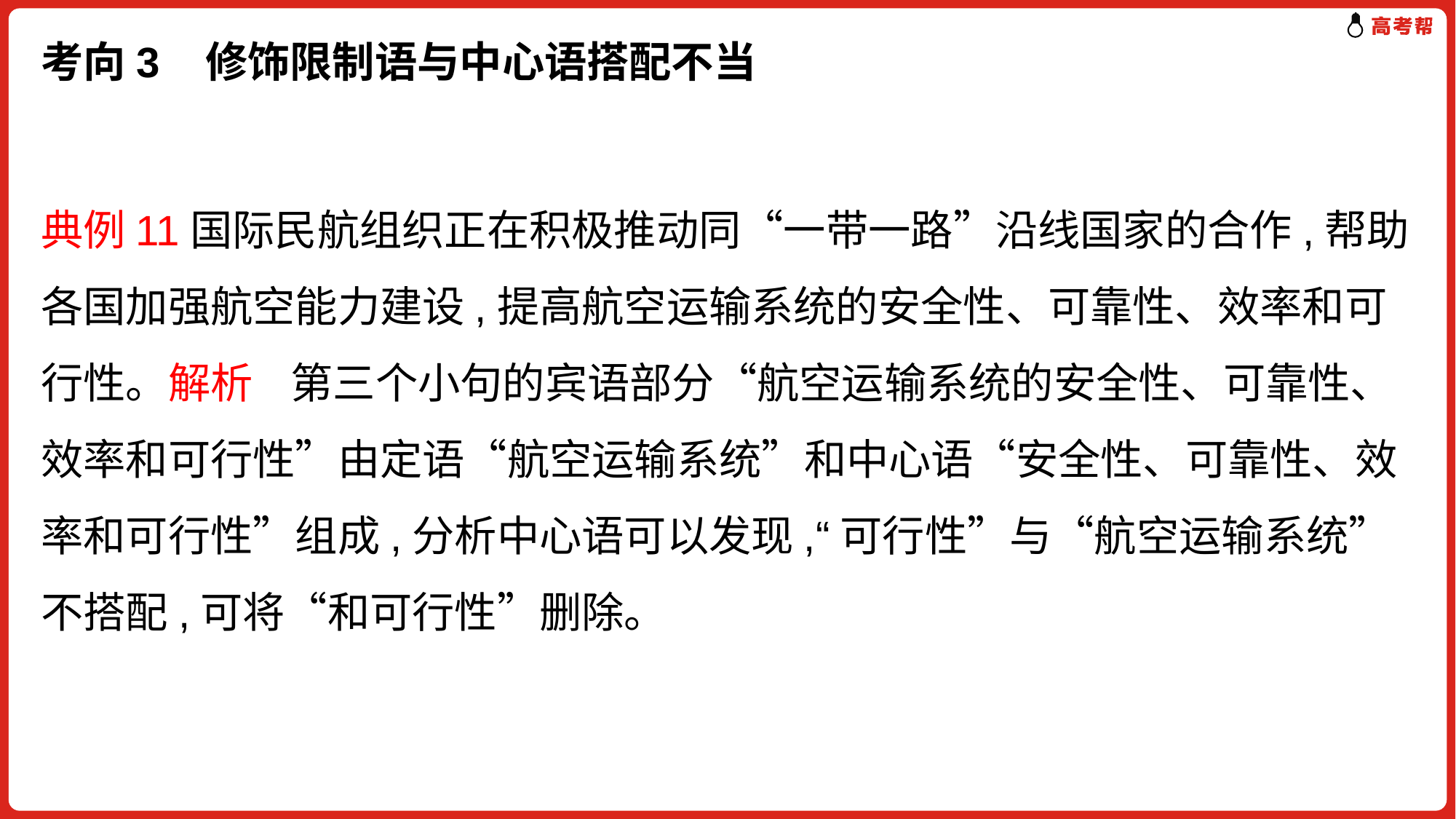

# 考向3   修饰限制语与中心语搭配不当
典例11国际民航组织正在积极推动同“一带一路”沿线国家的合作,帮助各国加强航空能力建设,提高航空运输系统的安全性、可靠性、效率和可行性。解析    第三个小句的宾语部分“航空运输系统的安全性、可靠性、效率和可行性”由定语“航空运输系统”和中心语“安全性、可靠性、效率和可行性”组成,分析中心语可以发现,“可行性”与“航空运输系统”不搭配,可将“和可行性”删除。